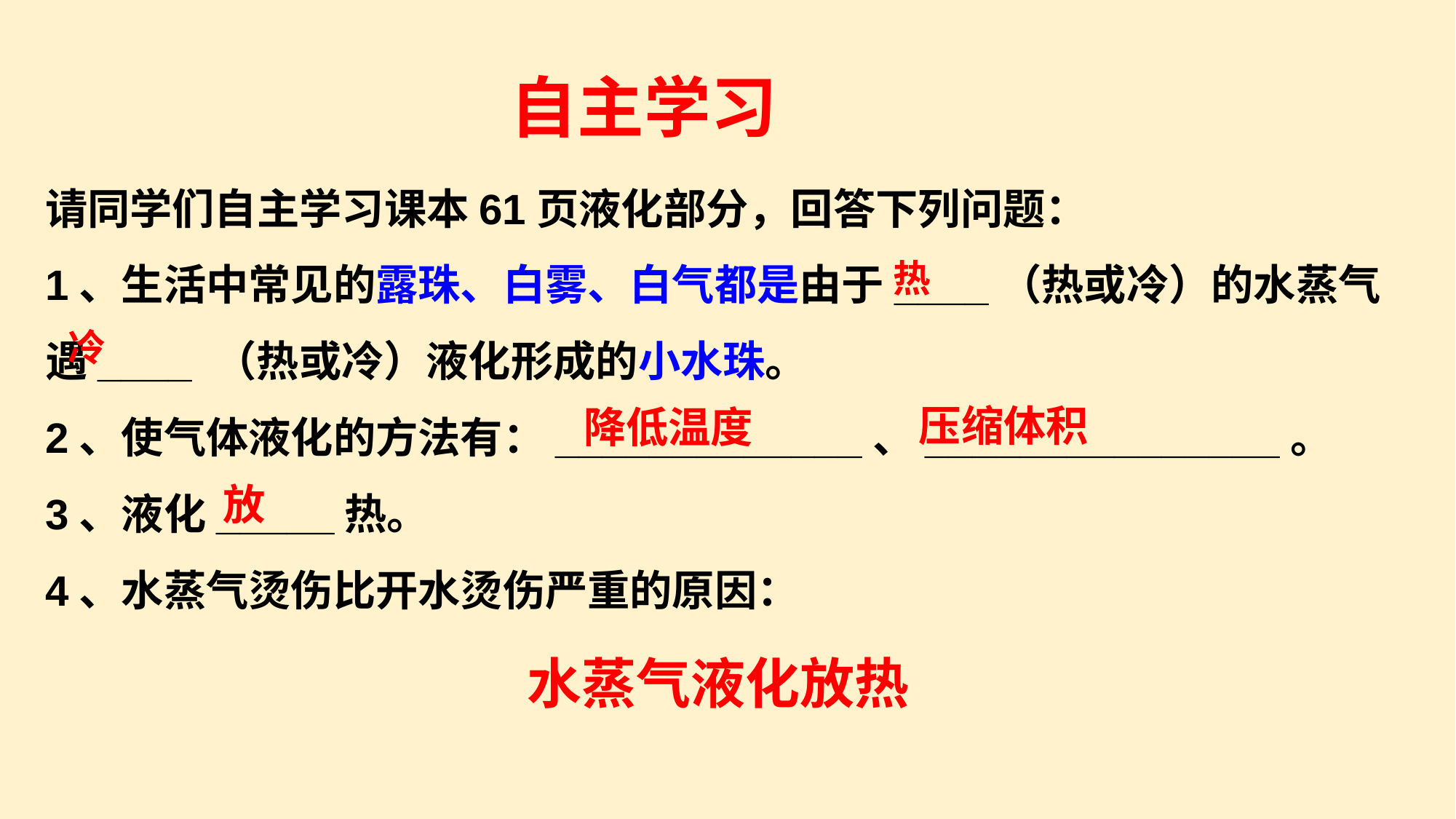

自主学习
请同学们自主学习课本61页液化部分，回答下列问题：
1、生活中常见的露珠、白雾、白气都是由于____（热或冷）的水蒸气遇____ （热或冷）液化形成的小水珠。
2、使气体液化的方法有：_____________、_______________。
3、液化_____热。
4、水蒸气烫伤比开水烫伤严重的原因：
热
冷
压缩体积
降低温度
放
水蒸气液化放热